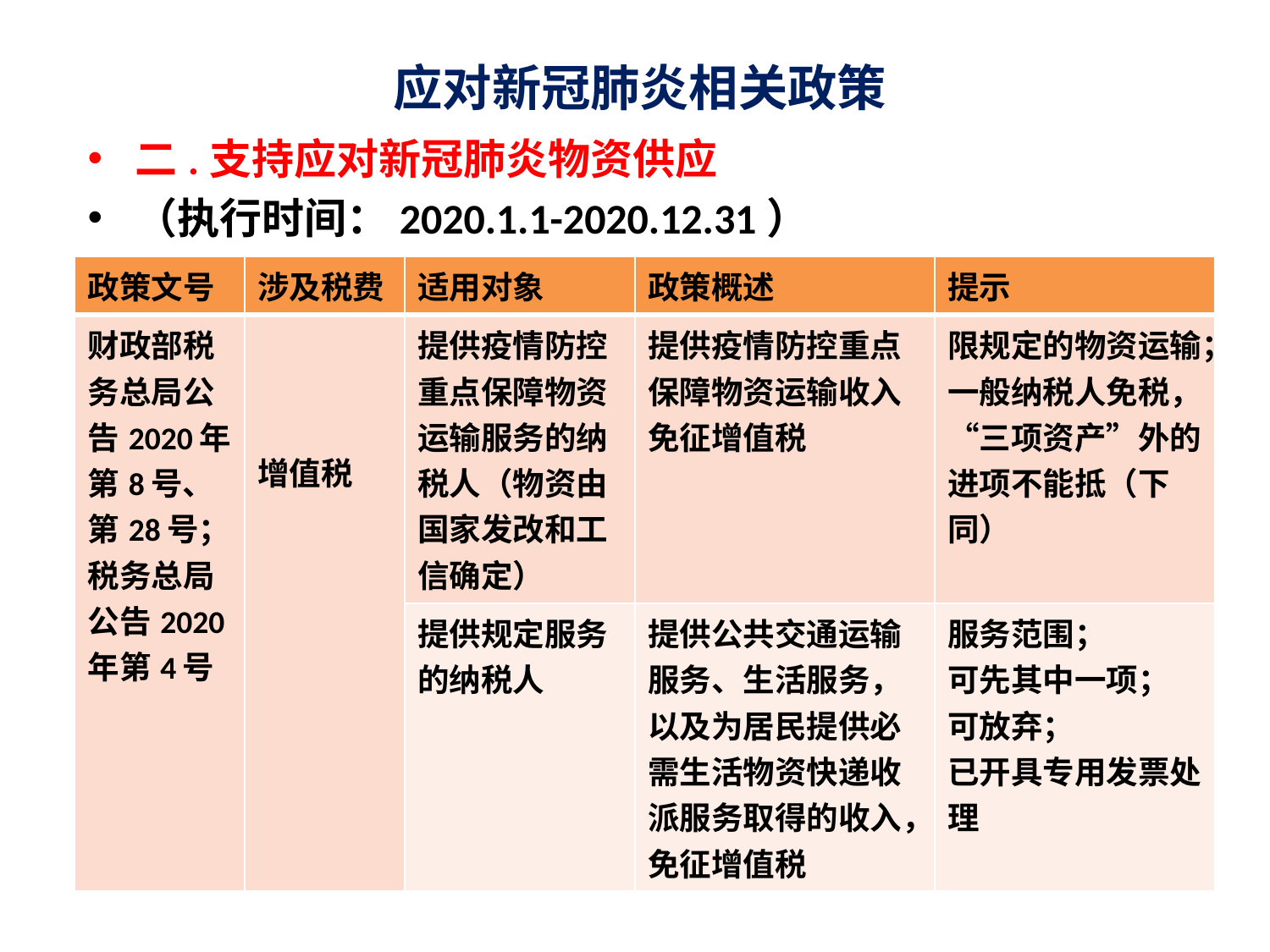

# 应对新冠肺炎相关政策
二.支持应对新冠肺炎物资供应
（执行时间：2020.1.1-2020.12.31）

| 政策文号 | 涉及税费 | 适用对象 | 政策概述 | 提示 |
| --- | --- | --- | --- | --- |
| 财政部税务总局公告2020年第8号、第28号；税务总局公告2020年第4号 | 增值税 | 提供疫情防控重点保障物资运输服务的纳税人（物资由国家发改和工信确定） | 提供疫情防控重点保障物资运输收入免征增值税 | 限规定的物资运输； 一般纳税人免税，“三项资产”外的进项不能抵（下同） |
|  |  | 提供规定服务的纳税人 | 提供公共交通运输服务、生活服务，以及为居民提供必需生活物资快递收派服务取得的收入，免征增值税 | 服务范围； 可先其中一项； 可放弃； 已开具专用发票处理 |